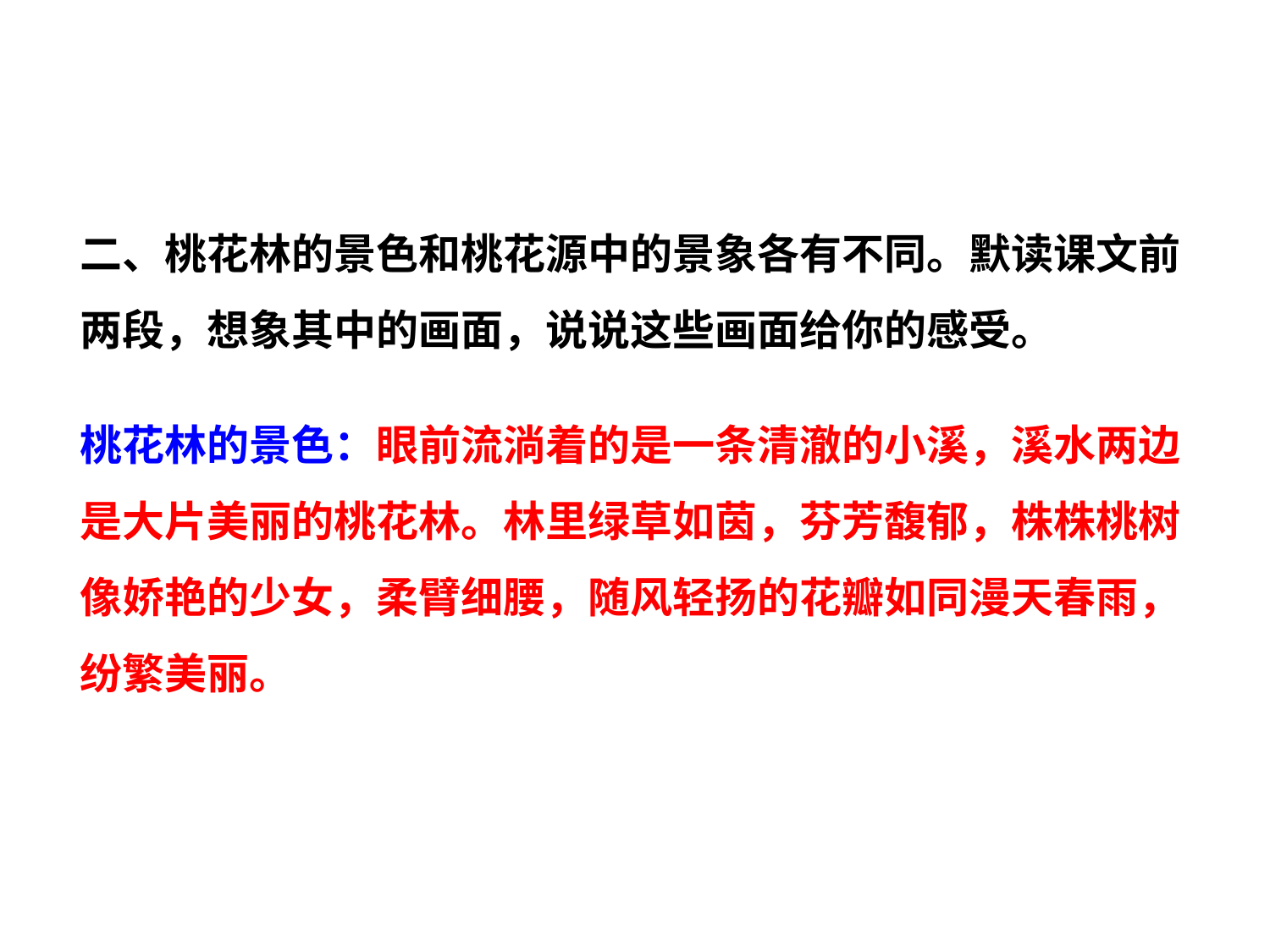

二、桃花林的景色和桃花源中的景象各有不同。默读课文前两段，想象其中的画面，说说这些画面给你的感受。
桃花林的景色：眼前流淌着的是一条清澈的小溪，溪水两边是大片美丽的桃花林。林里绿草如茵，芬芳馥郁，株株桃树像娇艳的少女，柔臂细腰，随风轻扬的花瓣如同漫天春雨，纷繁美丽。